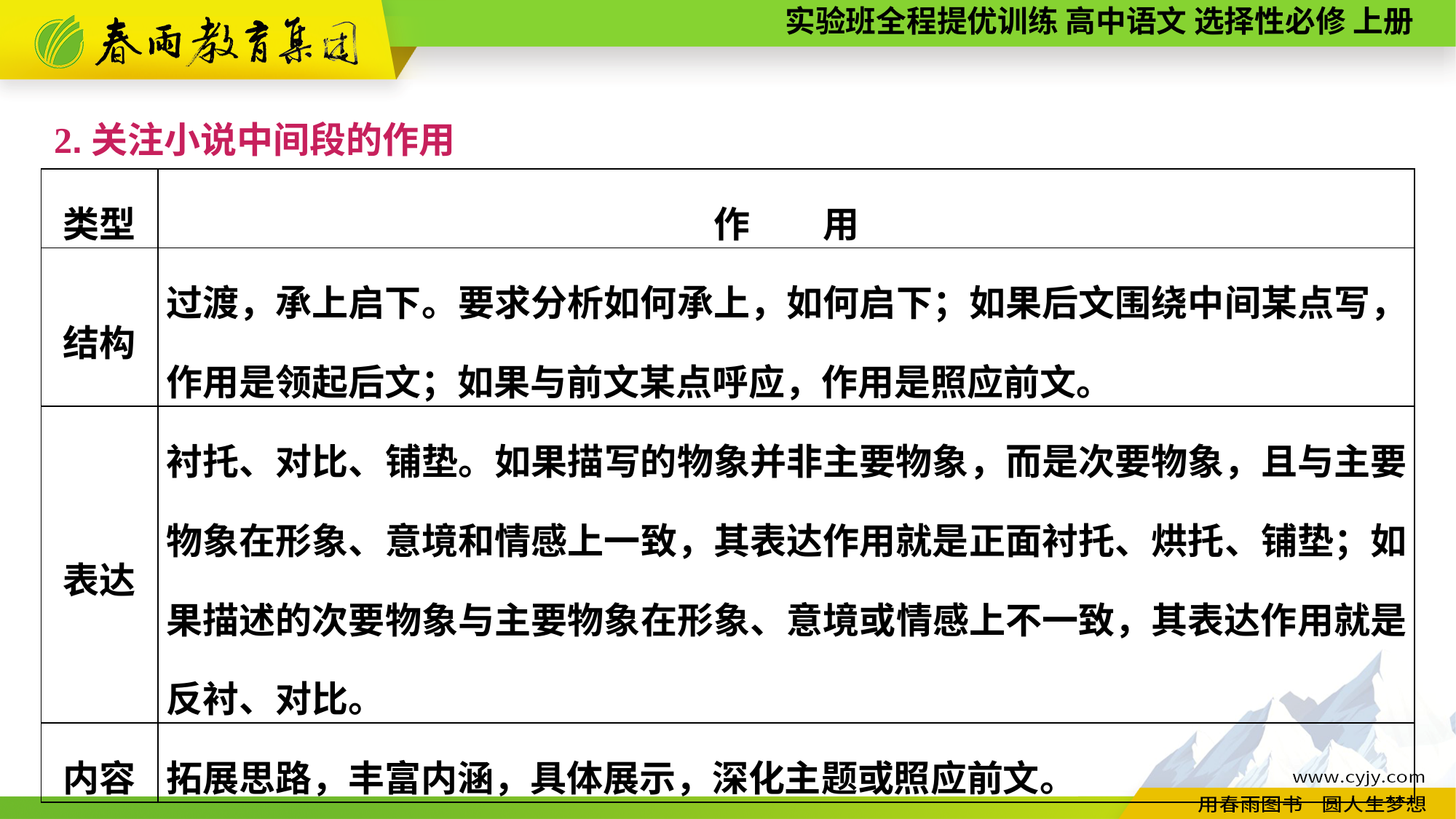

2.关注小说中间段的作用
| 类型 | 作　　用 |
| --- | --- |
| 结构 | 过渡，承上启下。要求分析如何承上，如何启下；如果后文围绕中间某点写，作用是领起后文；如果与前文某点呼应，作用是照应前文。 |
| 表达 | 衬托、对比、铺垫。如果描写的物象并非主要物象，而是次要物象，且与主要物象在形象、意境和情感上一致，其表达作用就是正面衬托、烘托、铺垫；如果描述的次要物象与主要物象在形象、意境或情感上不一致，其表达作用就是反衬、对比。 |
| 内容 | 拓展思路，丰富内涵，具体展示，深化主题或照应前文。 |